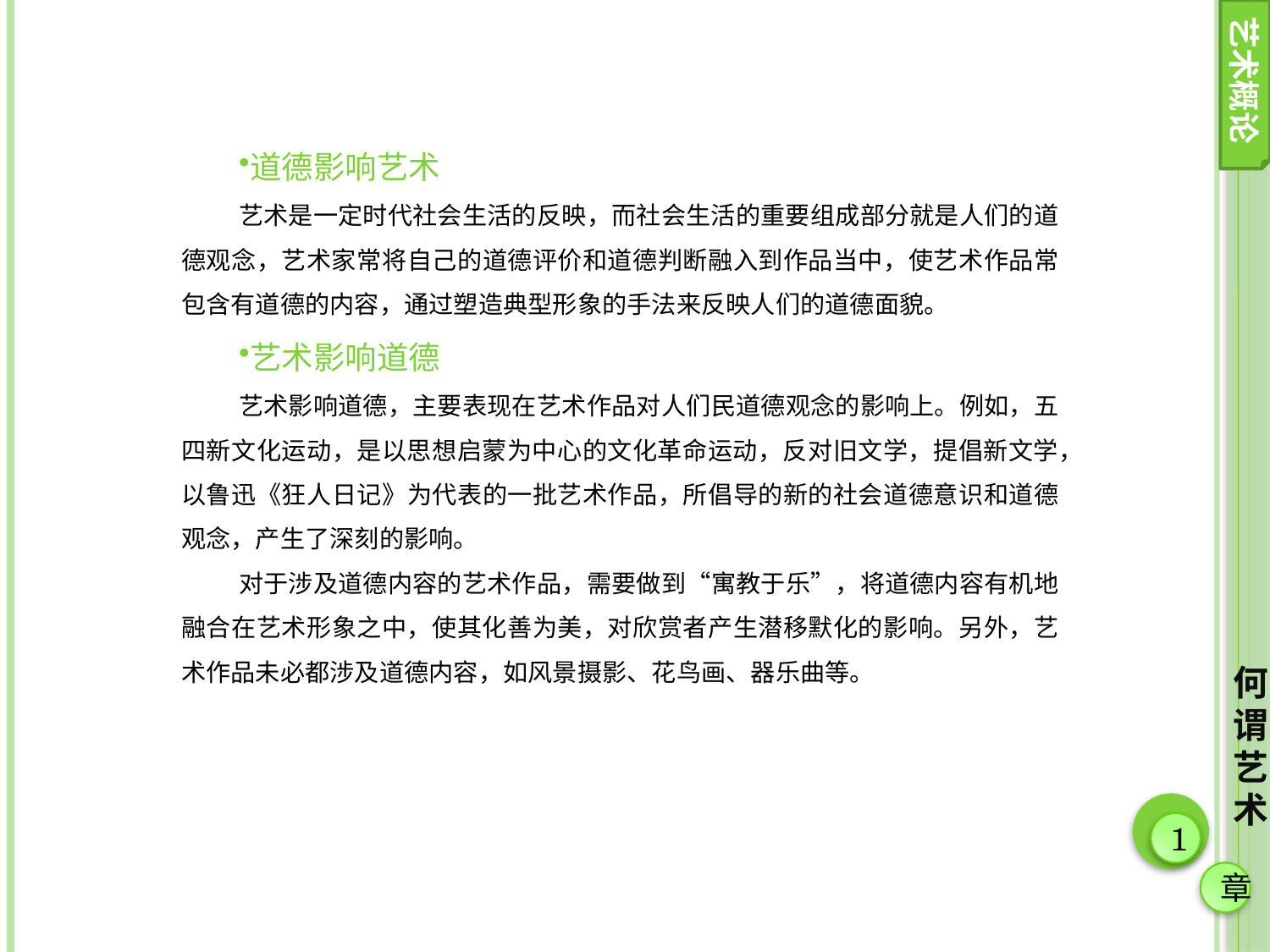

艺术概论
道德影响艺术
艺术是一定时代社会生活的反映，而社会生活的重要组成部分就是人们的道德观念，艺术家常将自己的道德评价和道德判断融入到作品当中，使艺术作品常包含有道德的内容，通过塑造典型形象的手法来反映人们的道德面貌。
艺术影响道德
艺术影响道德，主要表现在艺术作品对人们民道德观念的影响上。例如，五四新文化运动，是以思想启蒙为中心的文化革命运动，反对旧文学，提倡新文学，以鲁迅《狂人日记》为代表的一批艺术作品，所倡导的新的社会道德意识和道德观念，产生了深刻的影响。
对于涉及道德内容的艺术作品，需要做到“寓教于乐”，将道德内容有机地融合在艺术形象之中，使其化善为美，对欣赏者产生潜移默化的影响。另外，艺术作品未必都涉及道德内容，如风景摄影、花鸟画、器乐曲等。
何谓艺术
1
章